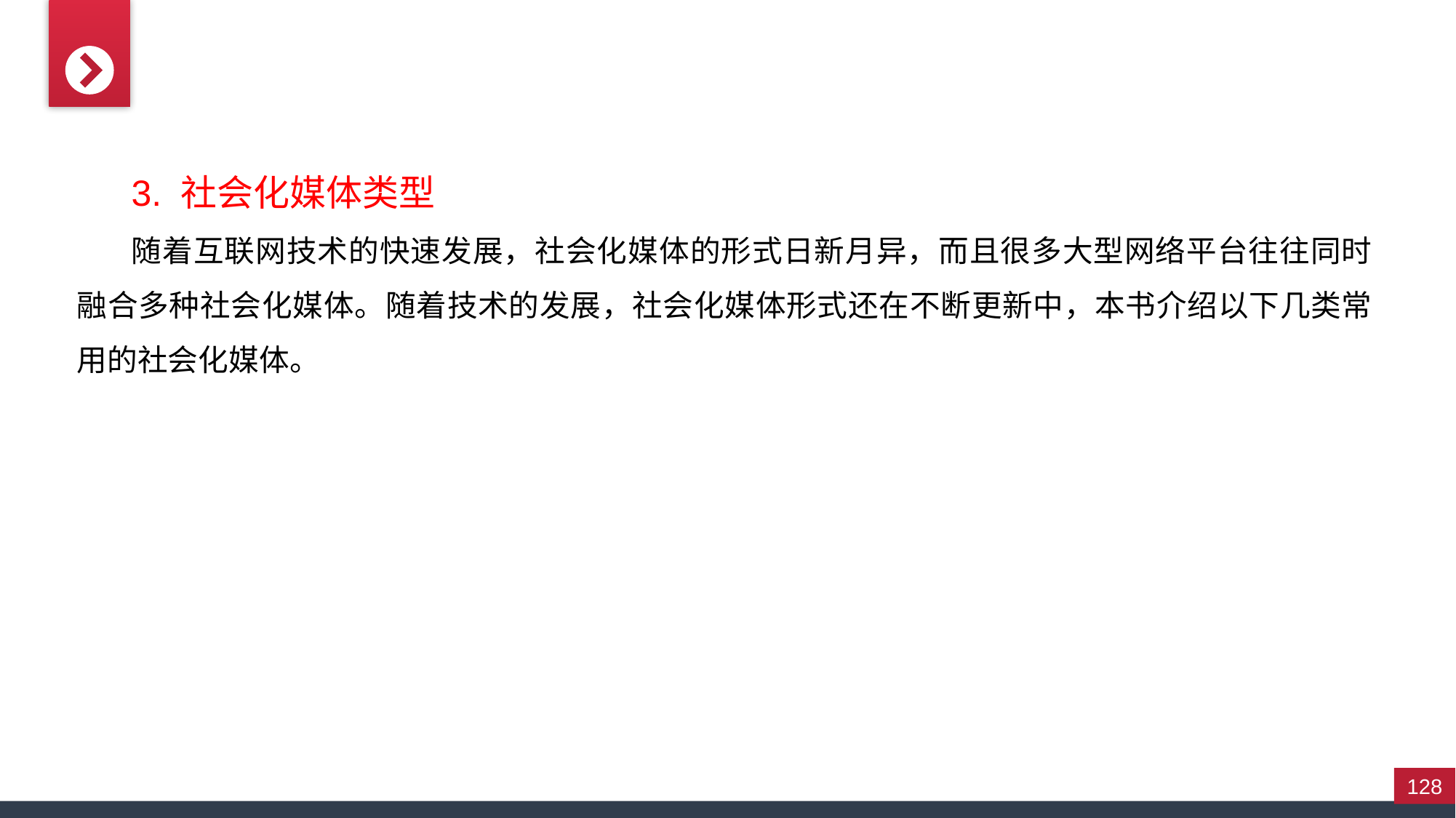

3. 社会化媒体类型
随着互联网技术的快速发展，社会化媒体的形式日新月异，而且很多大型网络平台往往同时融合多种社会化媒体。随着技术的发展，社会化媒体形式还在不断更新中，本书介绍以下几类常用的社会化媒体。